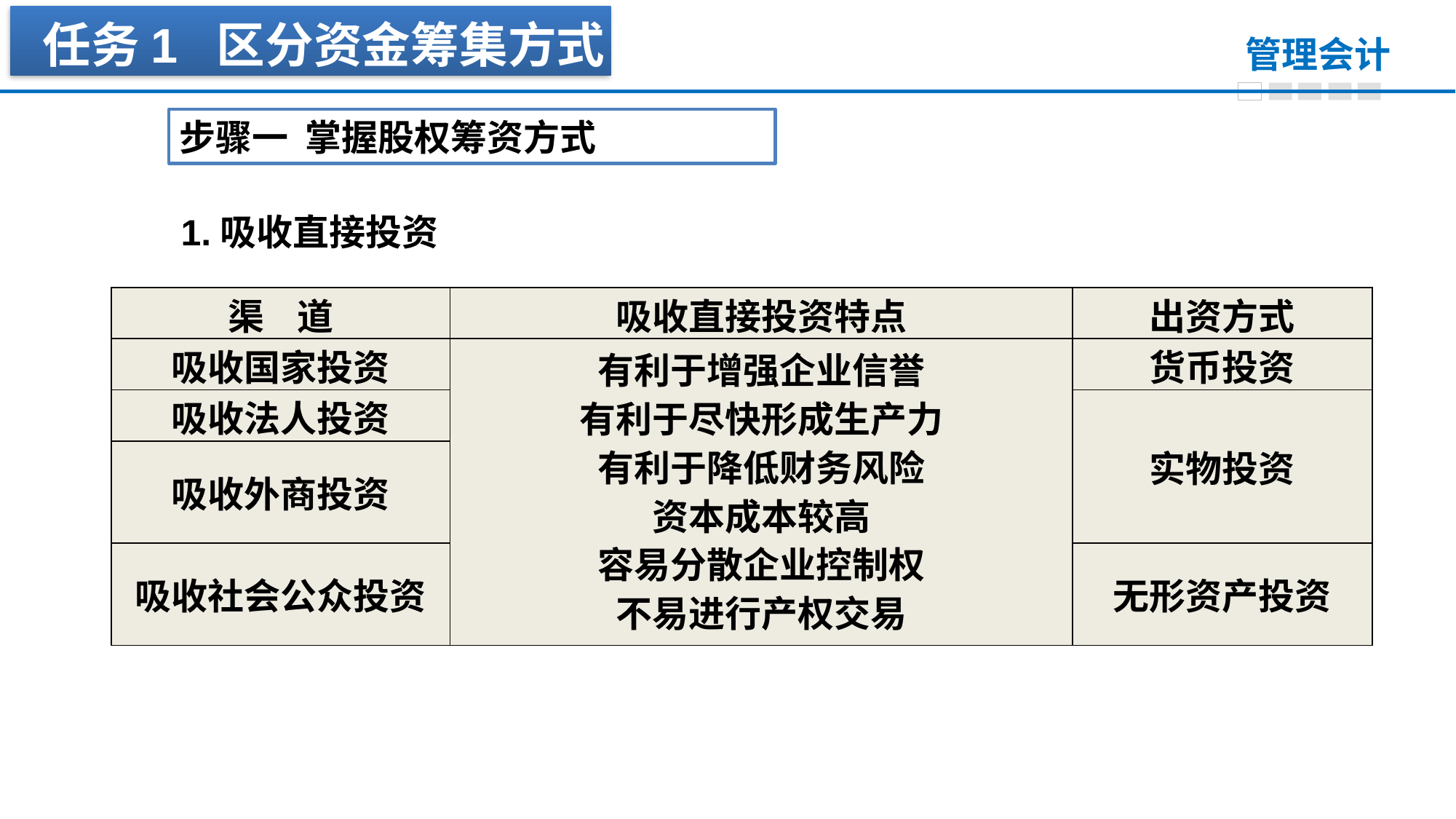

任务1  区分资金筹集方式
步骤一  掌握股权筹资方式
1.吸收直接投资
| 渠 道 | 吸收直接投资特点 | 出资方式 |
| --- | --- | --- |
| 吸收国家投资 | 有利于增强企业信誉 有利于尽快形成生产力 有利于降低财务风险 资本成本较高 容易分散企业控制权 不易进行产权交易 | 货币投资 |
| 吸收法人投资 |  | 实物投资 |
| 吸收外商投资 |  |  |
| 吸收社会公众投资 |  | 无形资产投资 |